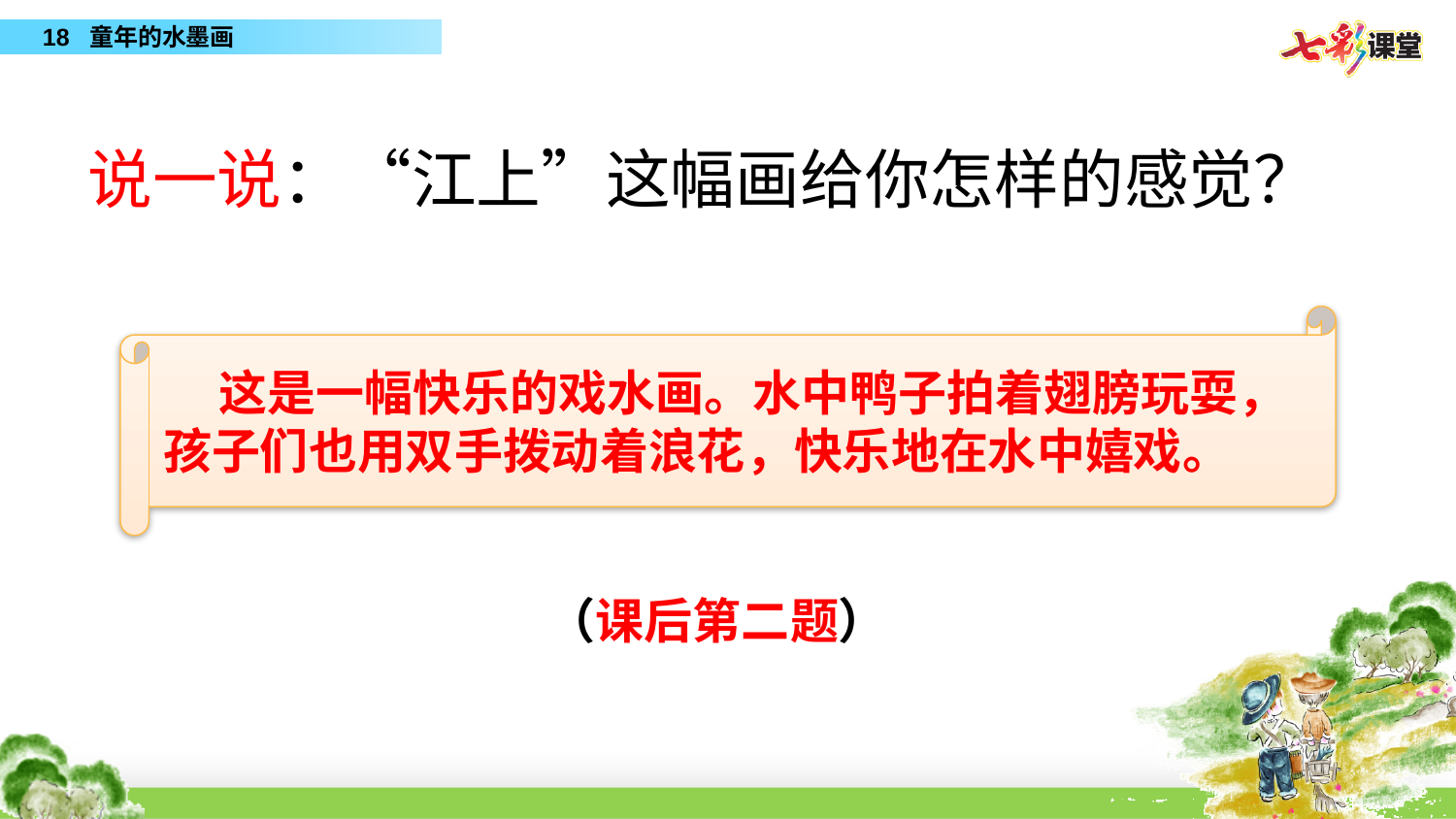

说一说：“江上”这幅画给你怎样的感觉？
    这是一幅快乐的戏水画。水中鸭子拍着翅膀玩耍，孩子们也用双手拨动着浪花，快乐地在水中嬉戏。
（课后第二题）